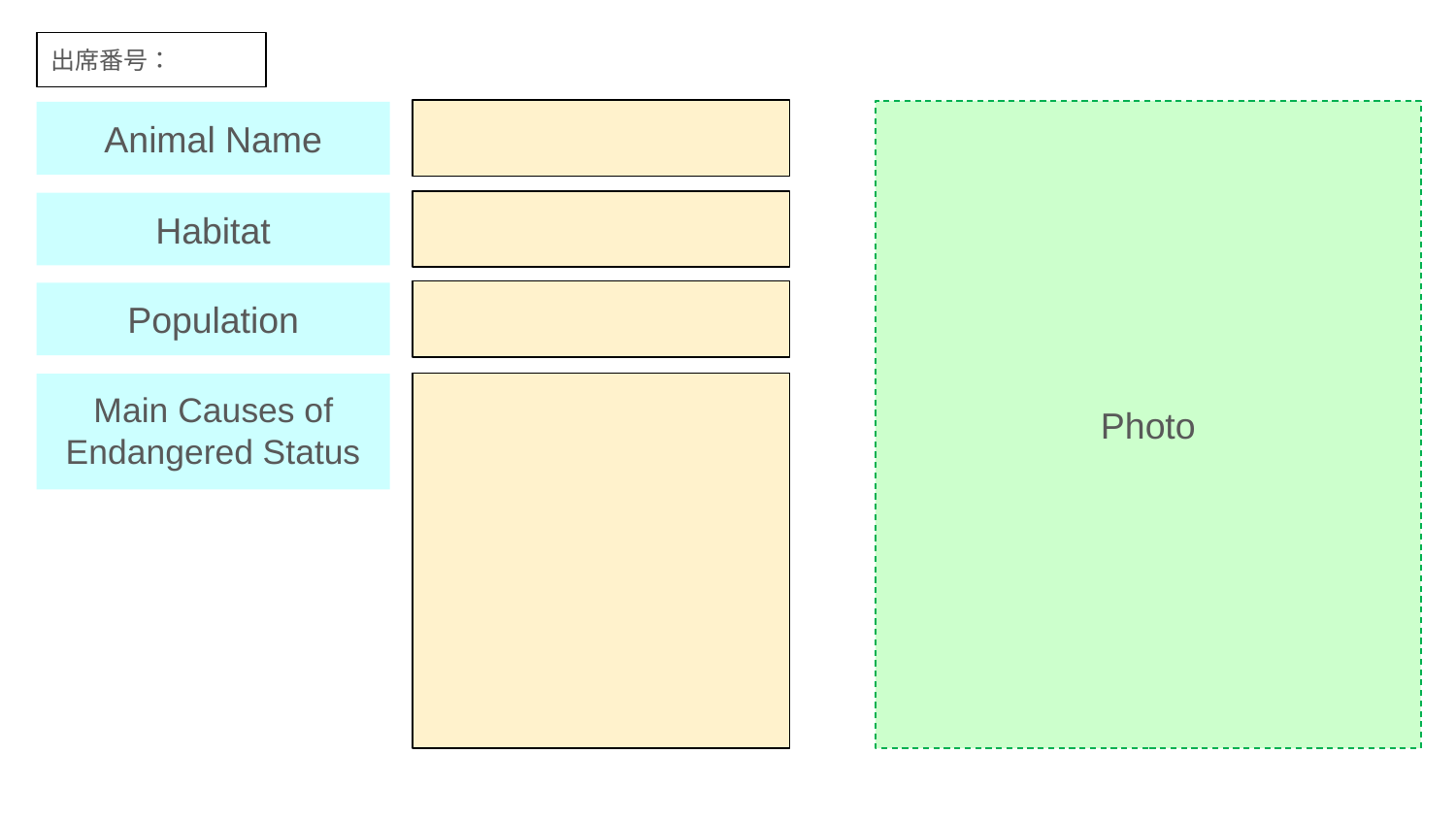

出席番号：

Photo
Animal Name

Habitat

Population

Main Causes of Endangered Status